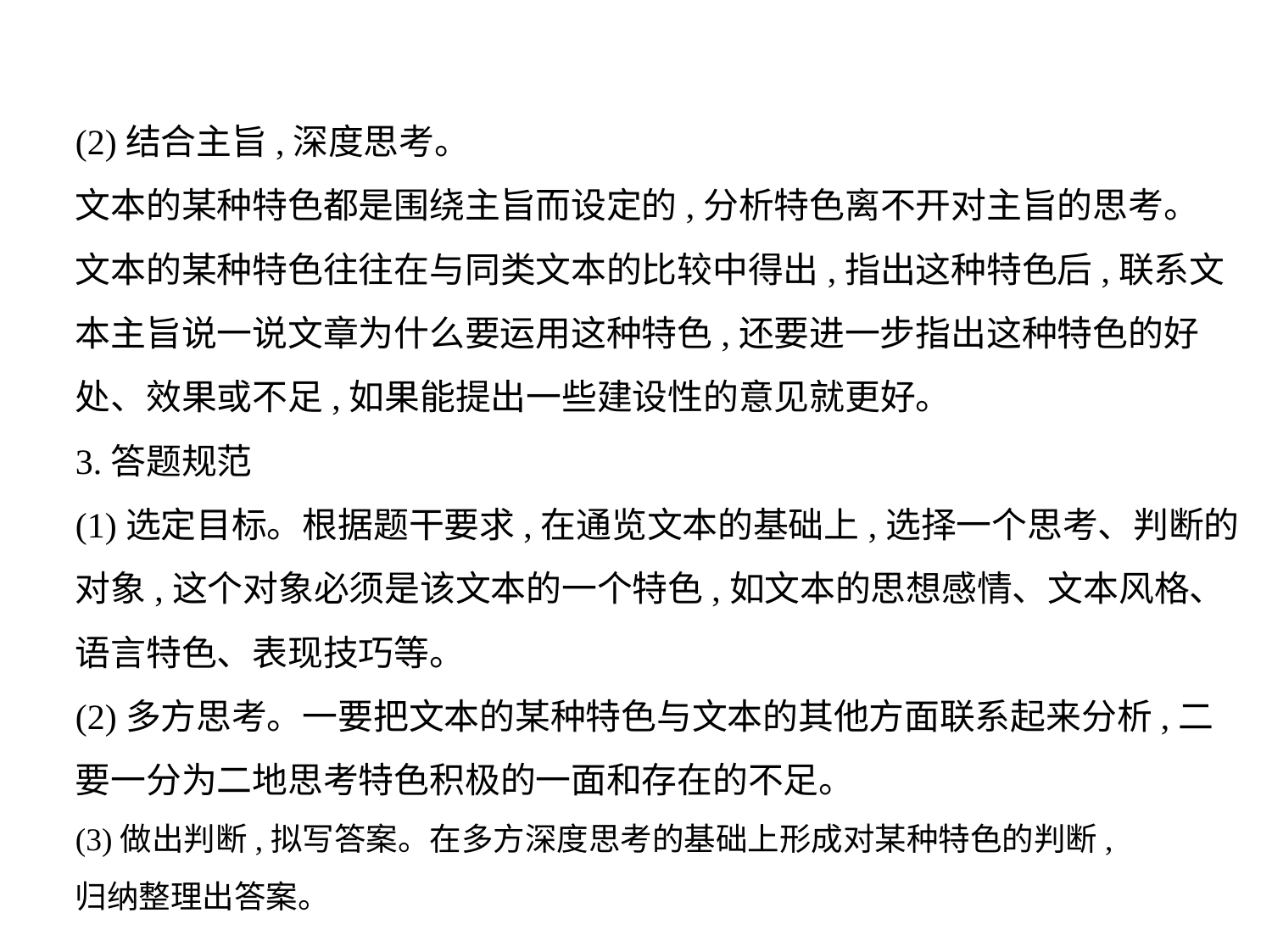

(2)结合主旨,深度思考。
文本的某种特色都是围绕主旨而设定的,分析特色离不开对主旨的思考。
文本的某种特色往往在与同类文本的比较中得出,指出这种特色后,联系文
本主旨说一说文章为什么要运用这种特色,还要进一步指出这种特色的好
处、效果或不足,如果能提出一些建设性的意见就更好。
3.答题规范
(1)选定目标。根据题干要求,在通览文本的基础上,选择一个思考、判断的
对象,这个对象必须是该文本的一个特色,如文本的思想感情、文本风格、
语言特色、表现技巧等。
(2)多方思考。一要把文本的某种特色与文本的其他方面联系起来分析,二
要一分为二地思考特色积极的一面和存在的不足。
(3)做出判断,拟写答案。在多方深度思考的基础上形成对某种特色的判断,
归纳整理出答案。